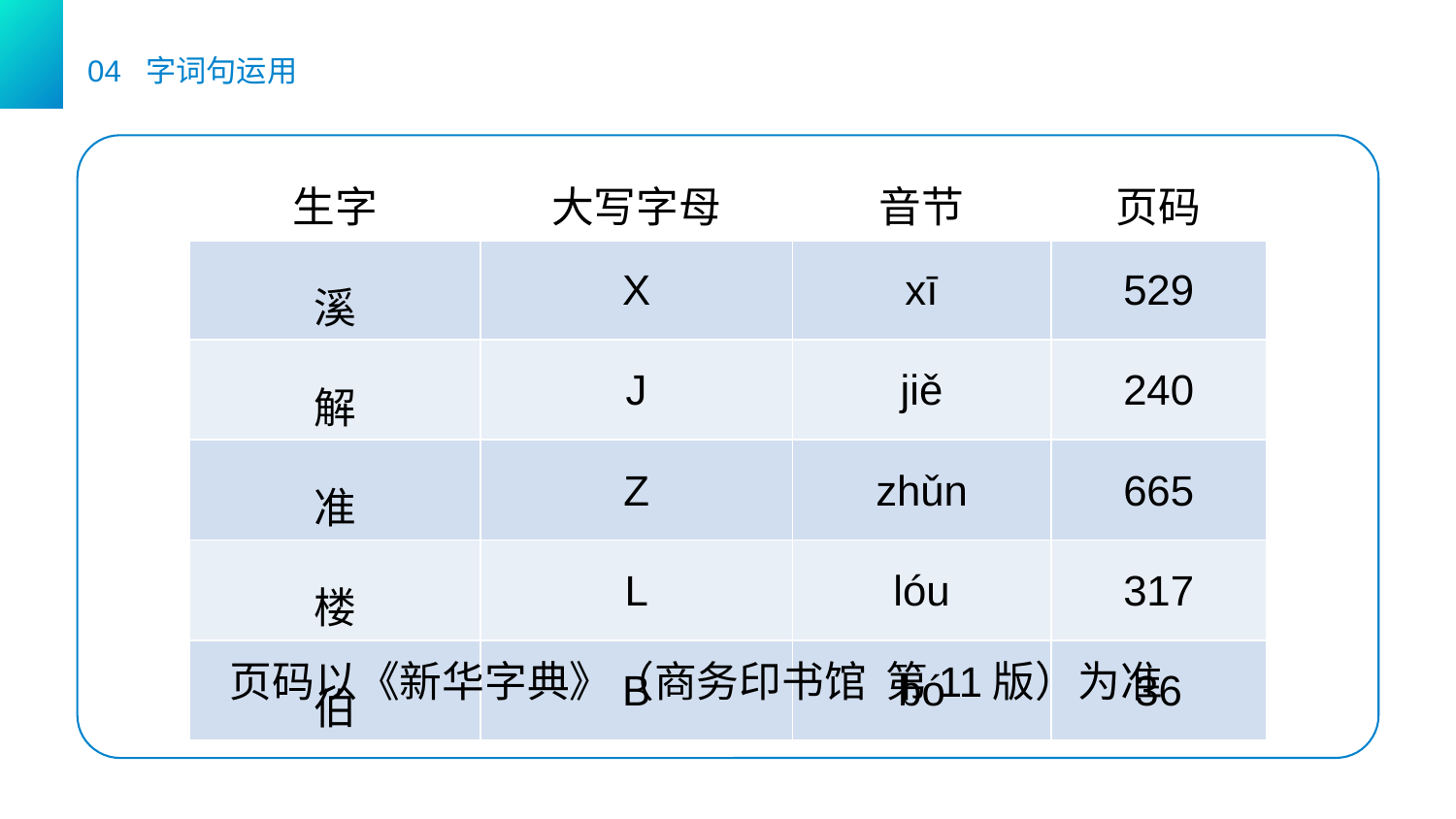

04  字词句运用

| 生字 | 大写字母 | 音节 | 页码 |
| --- | --- | --- | --- |
| 溪 | X | xī | 529 |
| 解 | J | jiě | 240 |
| 准 | Z | zhǔn | 665 |
| 楼 | L | lóu | 317 |
| 伯 | B | bó | 36 |
页码以《新华字典》（商务印书馆  第11版）为准